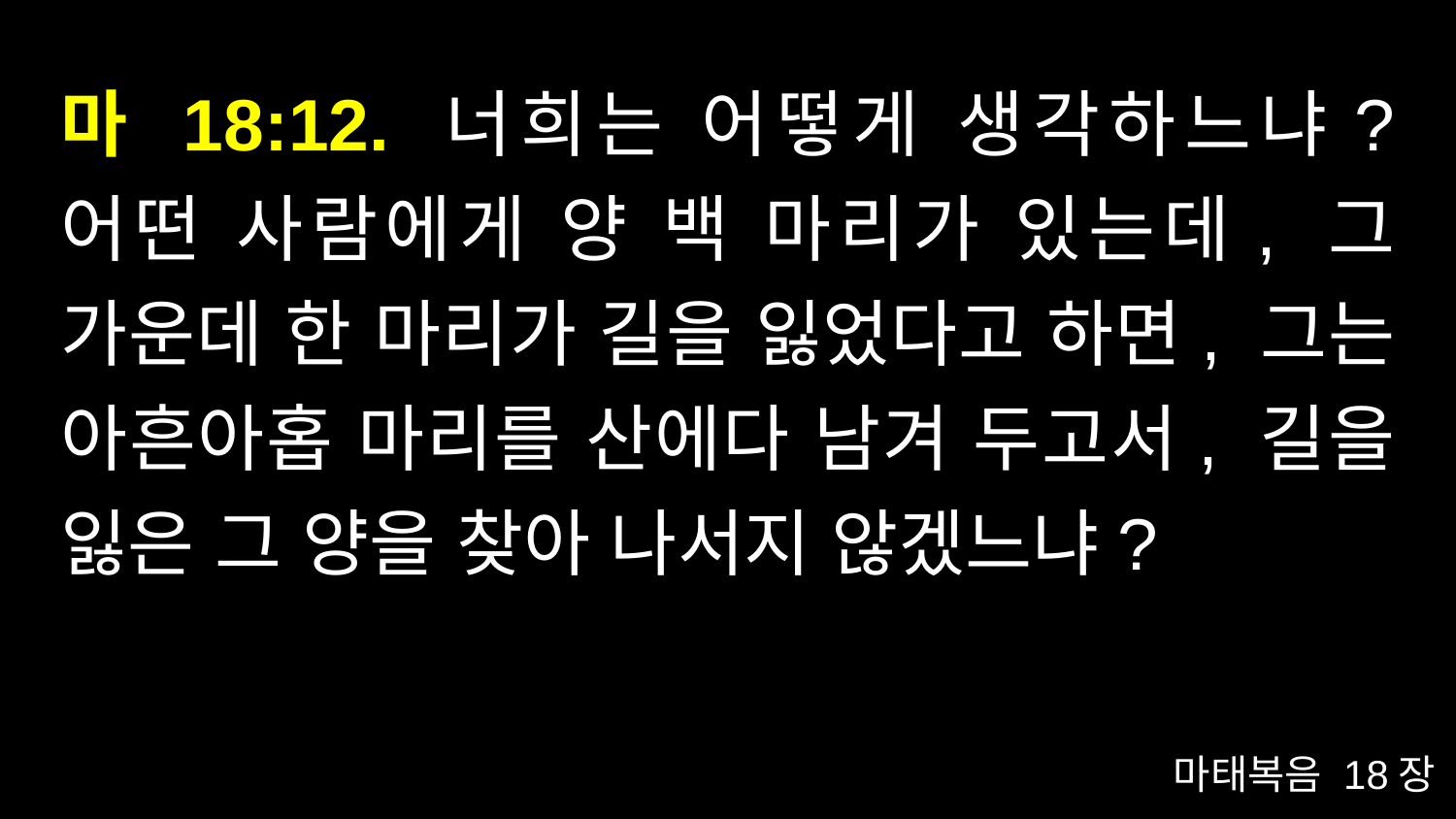

# 마 18:12. 너희는 어떻게 생각하느냐? 어떤 사람에게 양 백 마리가 있는데, 그 가운데 한 마리가 길을 잃었다고 하면, 그는 아흔아홉 마리를 산에다 남겨 두고서, 길을 잃은 그 양을 찾아 나서지 않겠느냐?
마태복음 18장